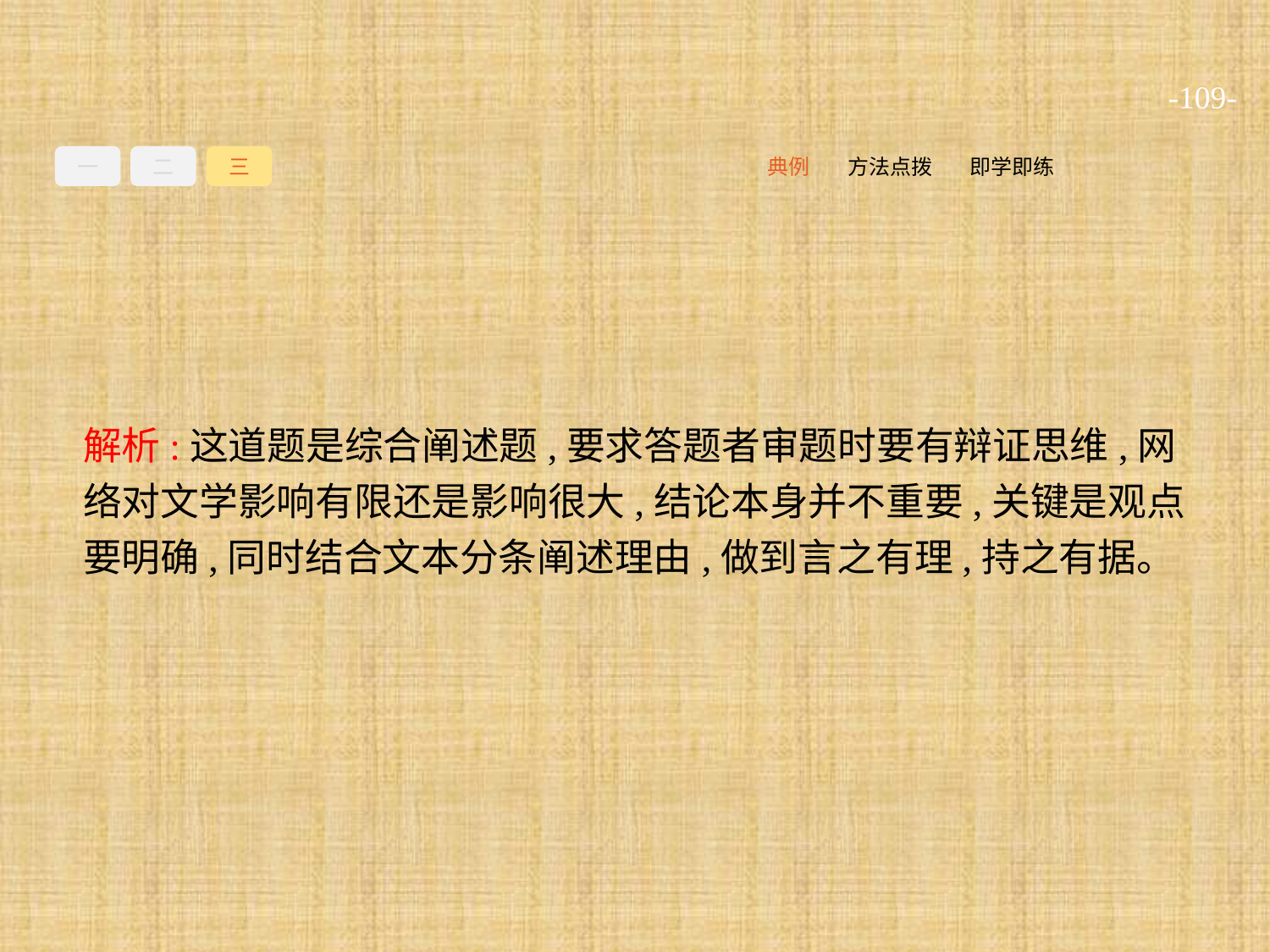

-109-
一
二
三
即学即练
方法点拨
典例
解析:这道题是综合阐述题,要求答题者审题时要有辩证思维,网络对文学影响有限还是影响很大,结论本身并不重要,关键是观点要明确,同时结合文本分条阐述理由,做到言之有理,持之有据。